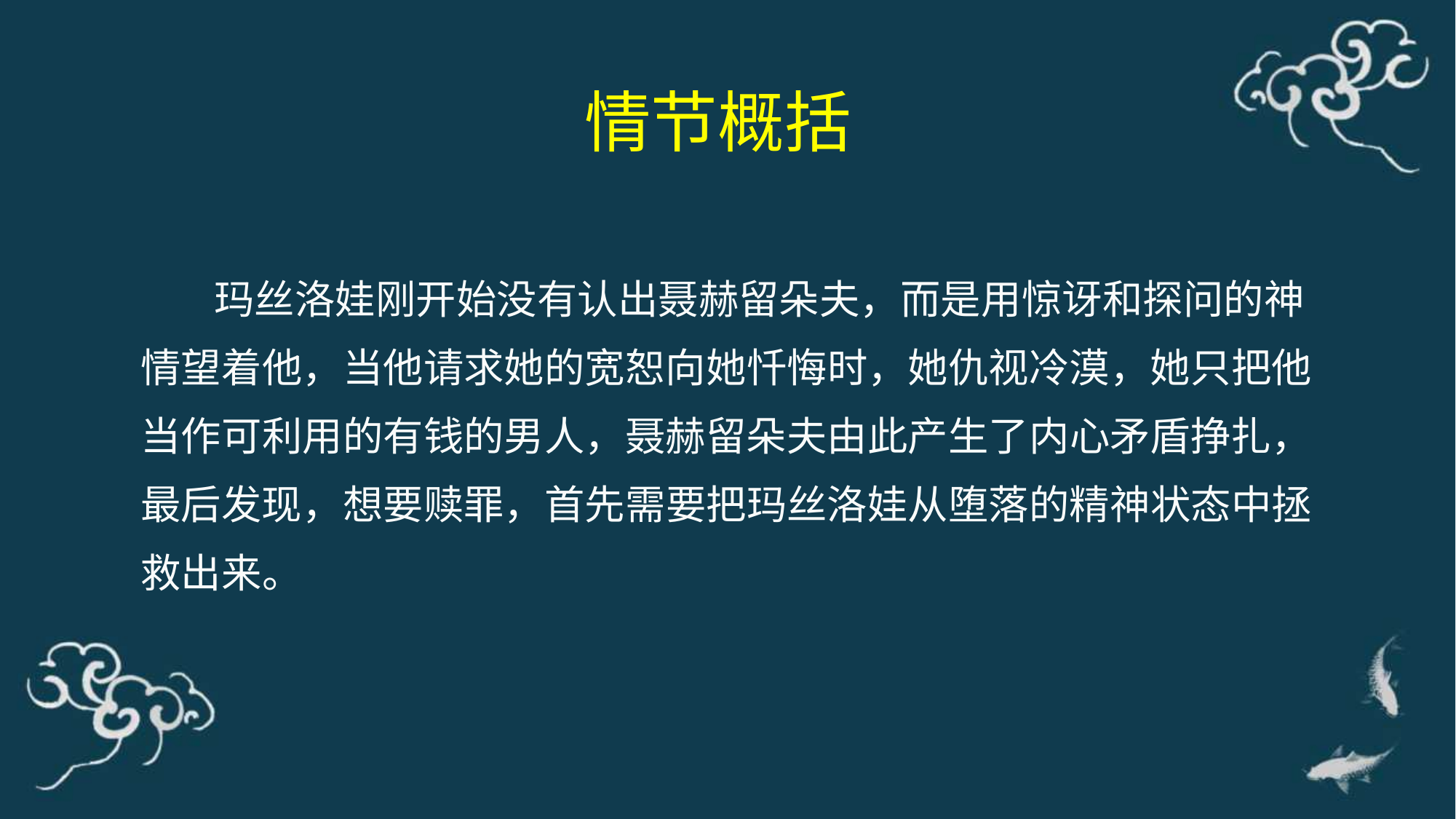

情节概括
       玛丝洛娃刚开始没有认出聂赫留朵夫，而是用惊讶和探问的神情望着他，当他请求她的宽恕向她忏悔时，她仇视冷漠，她只把他当作可利用的有钱的男人，聂赫留朵夫由此产生了内心矛盾挣扎，最后发现，想要赎罪，首先需要把玛丝洛娃从堕落的精神状态中拯救出来。